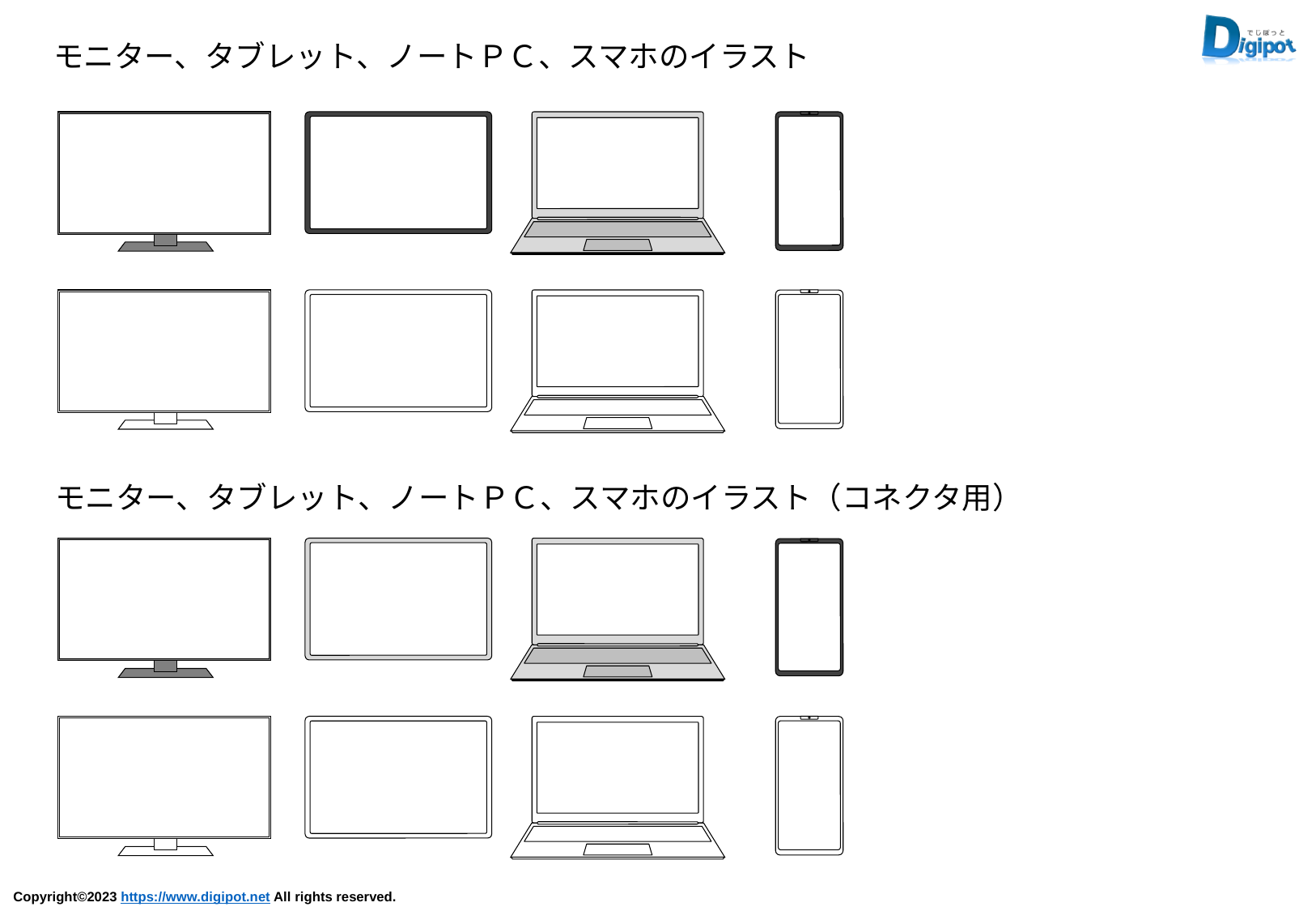

モニター、タブレット、ノートＰＣ、スマホのイラスト

モニター、タブレット、ノートＰＣ、スマホのイラスト（コネクタ用）